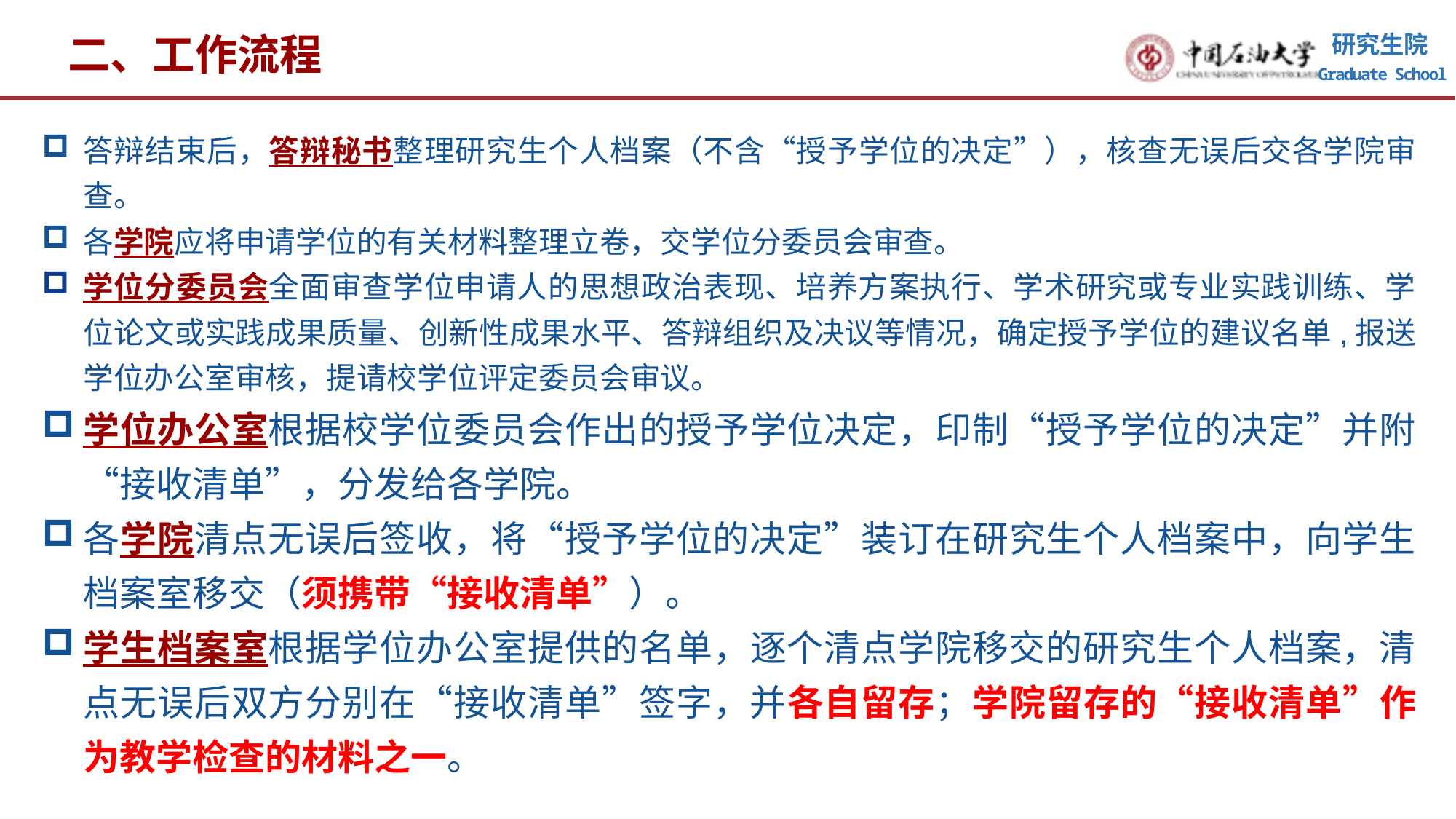

二、工作流程
答辩结束后，答辩秘书整理研究生个人档案（不含“授予学位的决定”），核查无误后交各学院审查。
各学院应将申请学位的有关材料整理立卷，交学位分委员会审查。
学位分委员会全面审查学位申请人的思想政治表现、培养方案执行、学术研究或专业实践训练、学位论文或实践成果质量、创新性成果水平、答辩组织及决议等情况，确定授予学位的建议名单,报送学位办公室审核，提请校学位评定委员会审议。
学位办公室根据校学位委员会作出的授予学位决定，印制“授予学位的决定”并附“接收清单”，分发给各学院。
各学院清点无误后签收，将“授予学位的决定”装订在研究生个人档案中，向学生档案室移交（须携带“接收清单”）。
学生档案室根据学位办公室提供的名单，逐个清点学院移交的研究生个人档案，清点无误后双方分别在“接收清单”签字，并各自留存；学院留存的“接收清单”作为教学检查的材料之一。